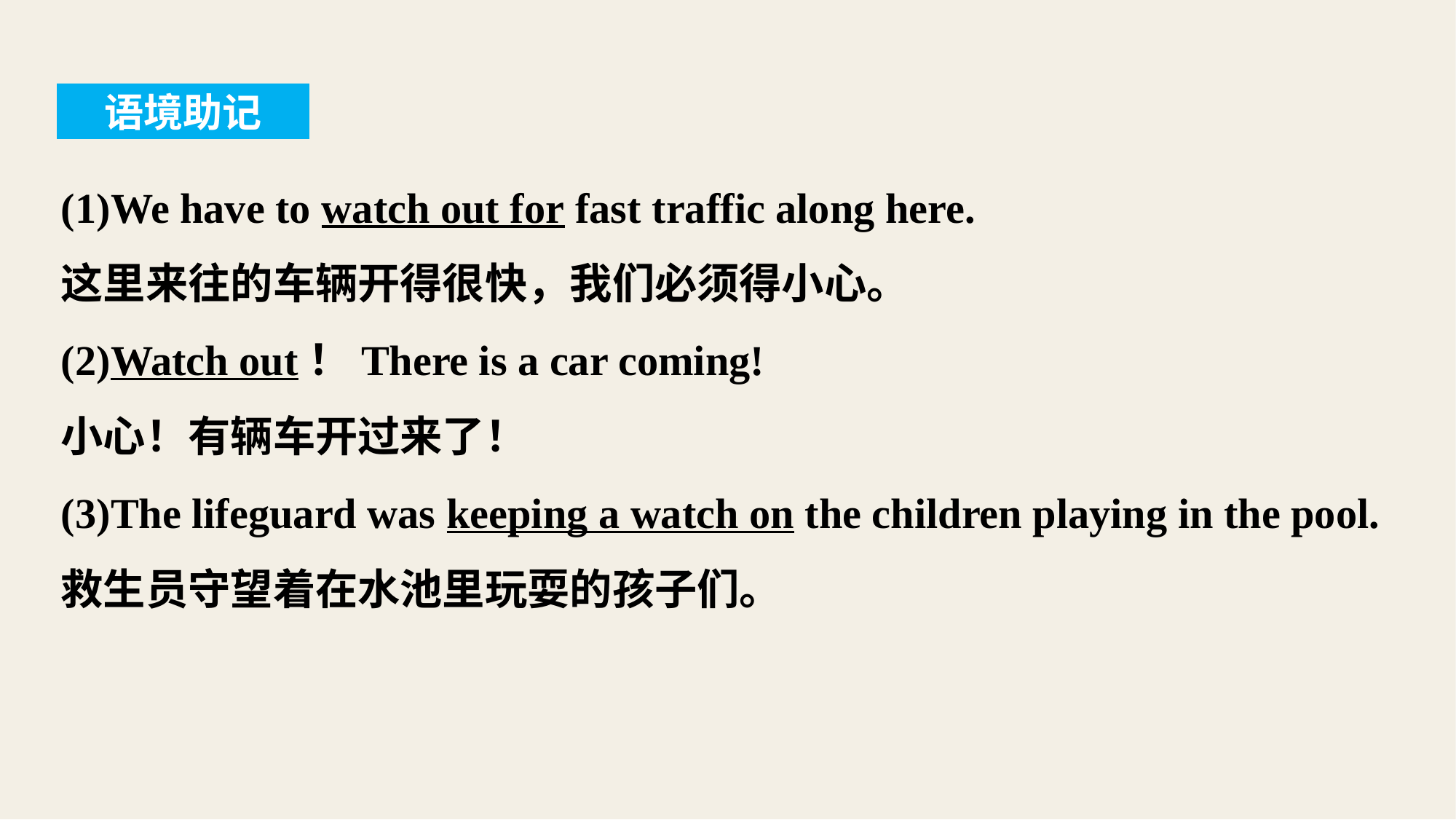

语境助记
(1)We have to watch out for fast traffic along here.
这里来往的车辆开得很快，我们必须得小心。
(2)Watch out！There is a car coming!
小心！有辆车开过来了！
(3)The lifeguard was keeping a watch on the children playing in the pool.
救生员守望着在水池里玩耍的孩子们。